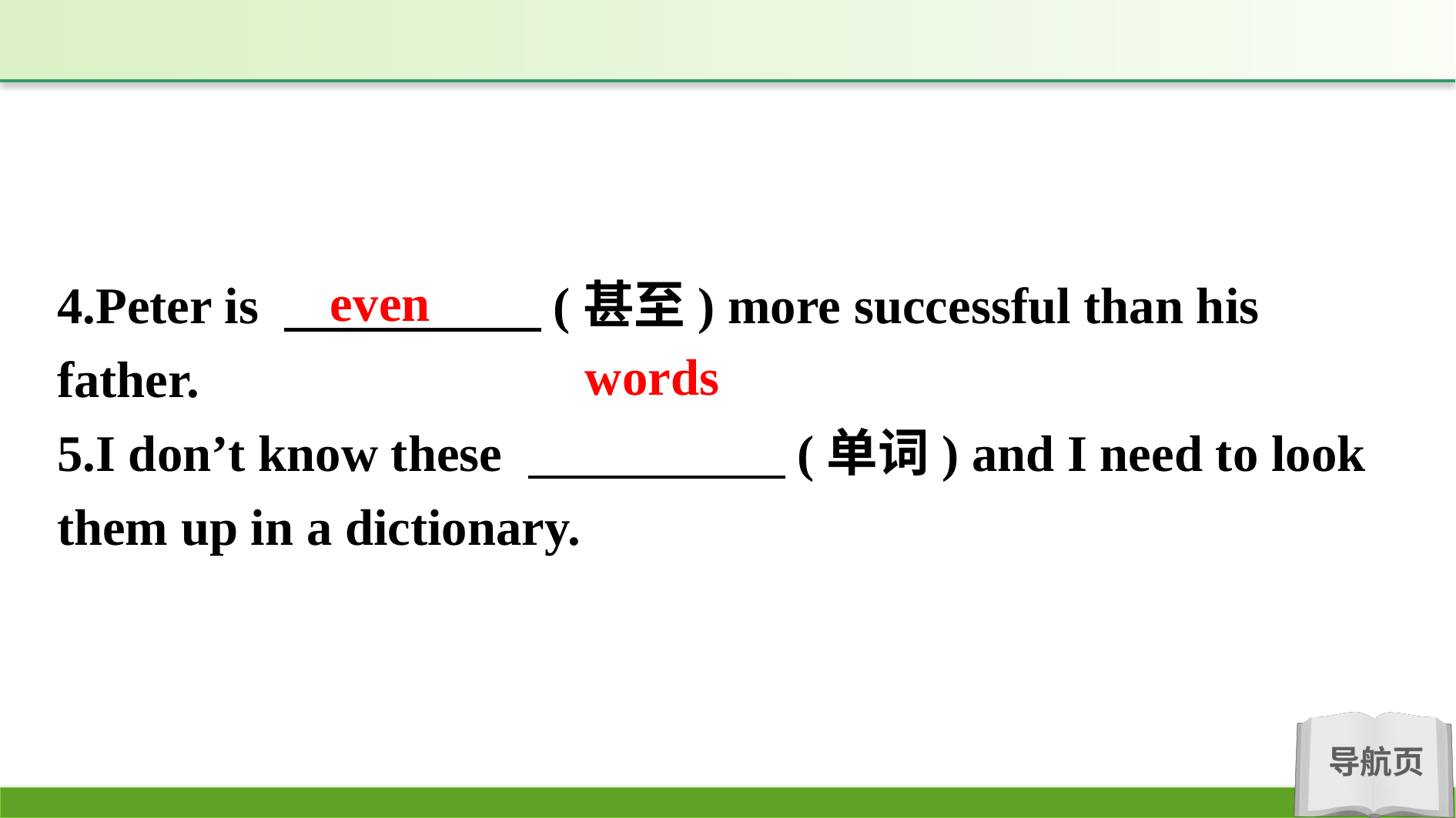

even
4.Peter is 　　　　　(甚至) more successful than his father.
5.I don’t know these 　　　　　(单词) and I need to look them up in a dictionary.
words